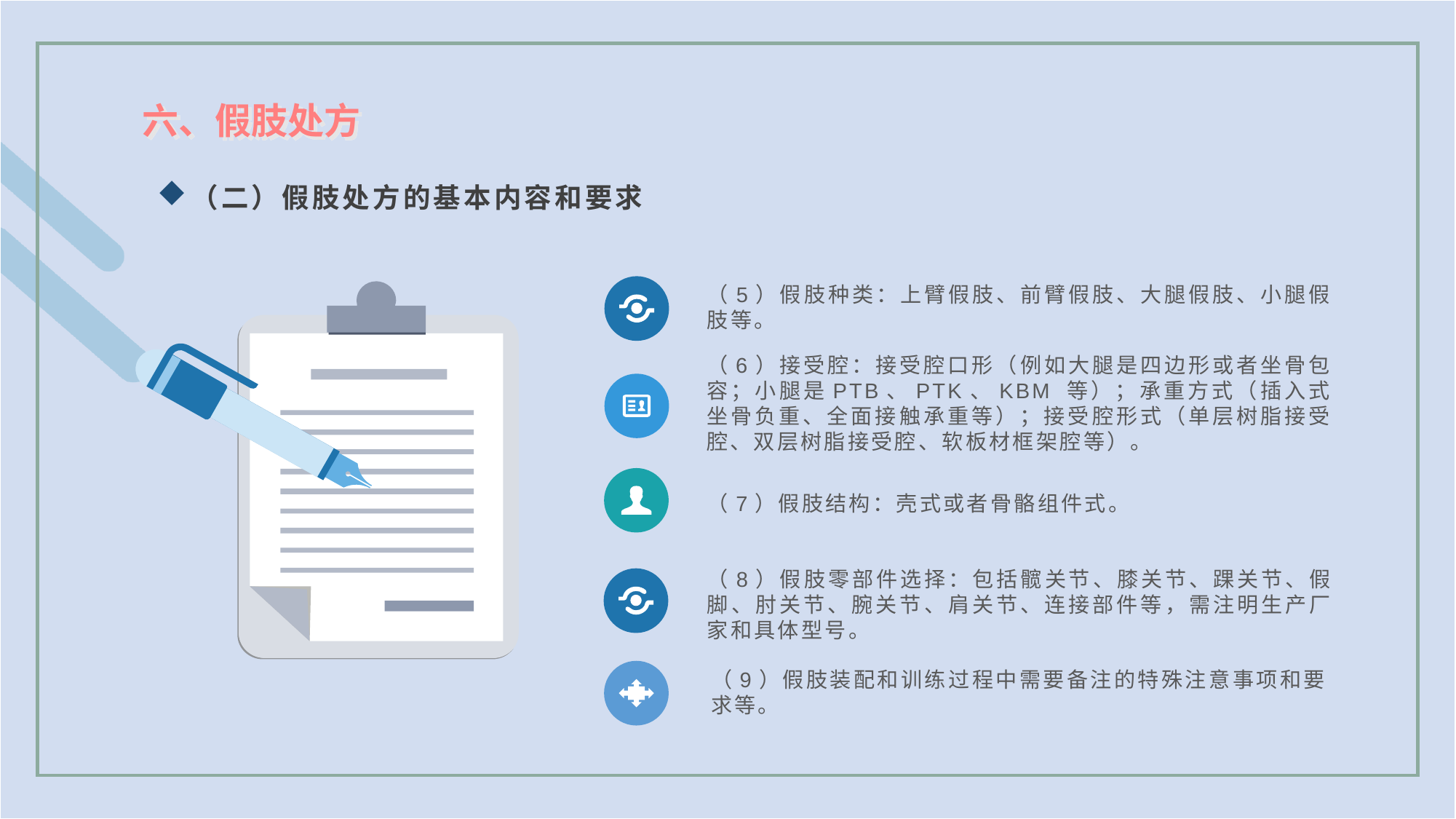

六、假肢处方
（二）假肢处方的基本内容和要求

（5）假肢种类：上臂假肢、前臂假肢、大腿假肢、小腿假肢等。
（6）接受腔：接受腔口形（例如大腿是四边形或者坐骨包容；小腿是PTB、PTK、KBM 等）；承重方式（插入式坐骨负重、全面接触承重等）；接受腔形式（单层树脂接受腔、双层树脂接受腔、软板材框架腔等）。

（7）假肢结构：壳式或者骨骼组件式。
（8）假肢零部件选择：包括髋关节、膝关节、踝关节、假脚、肘关节、腕关节、肩关节、连接部件等，需注明生产厂家和具体型号。

（9）假肢装配和训练过程中需要备注的特殊注意事项和要求等。